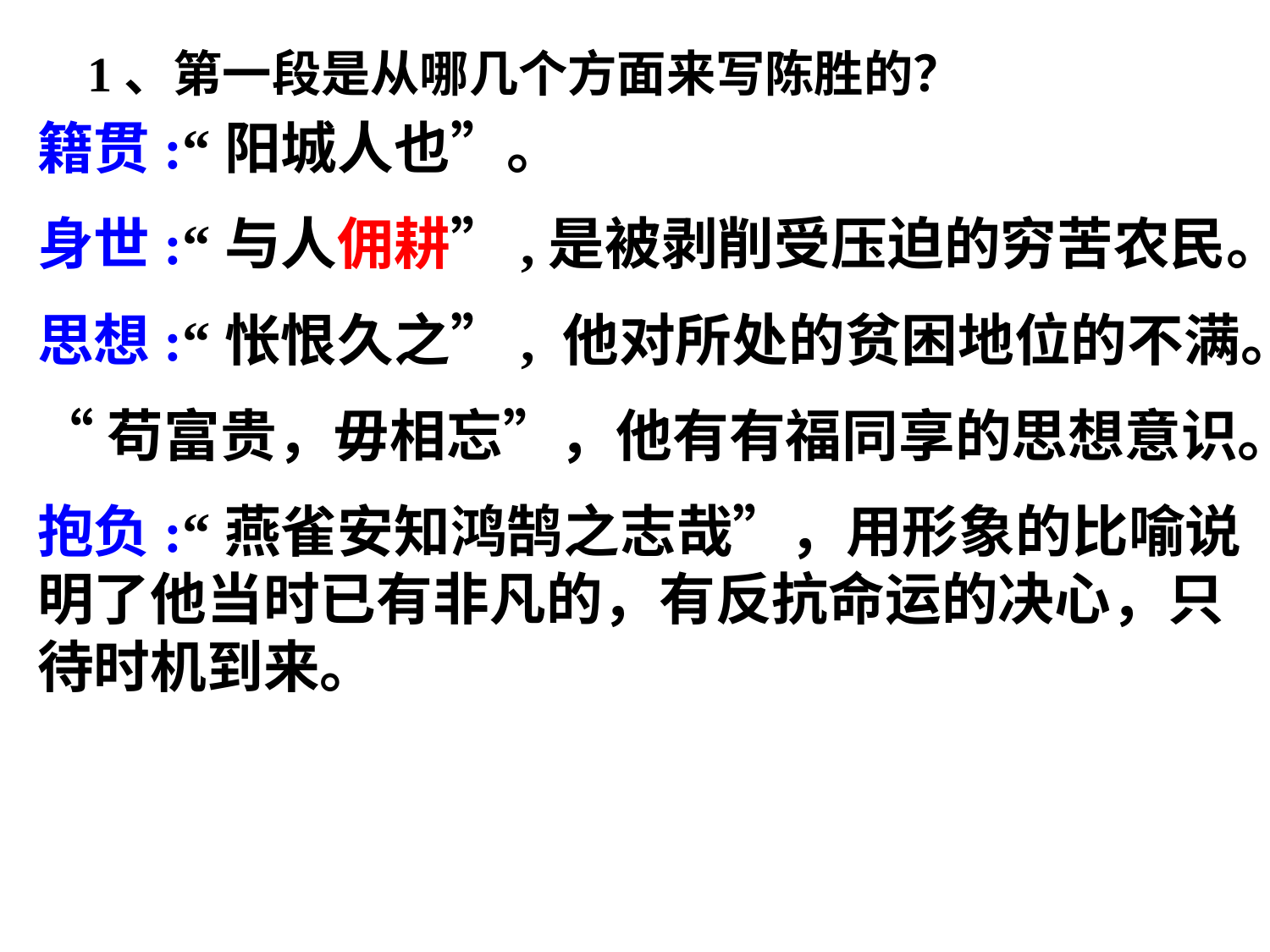

1、第一段是从哪几个方面来写陈胜的？
籍贯:“阳城人也”。
身世:“与人佣耕”,是被剥削受压迫的穷苦农民。
思想:“怅恨久之”, 他对所处的贫困地位的不满。
“苟富贵，毋相忘”，他有有福同享的思想意识。
抱负:“燕雀安知鸿鹄之志哉”，用形象的比喻说明了他当时已有非凡的，有反抗命运的决心，只待时机到来。